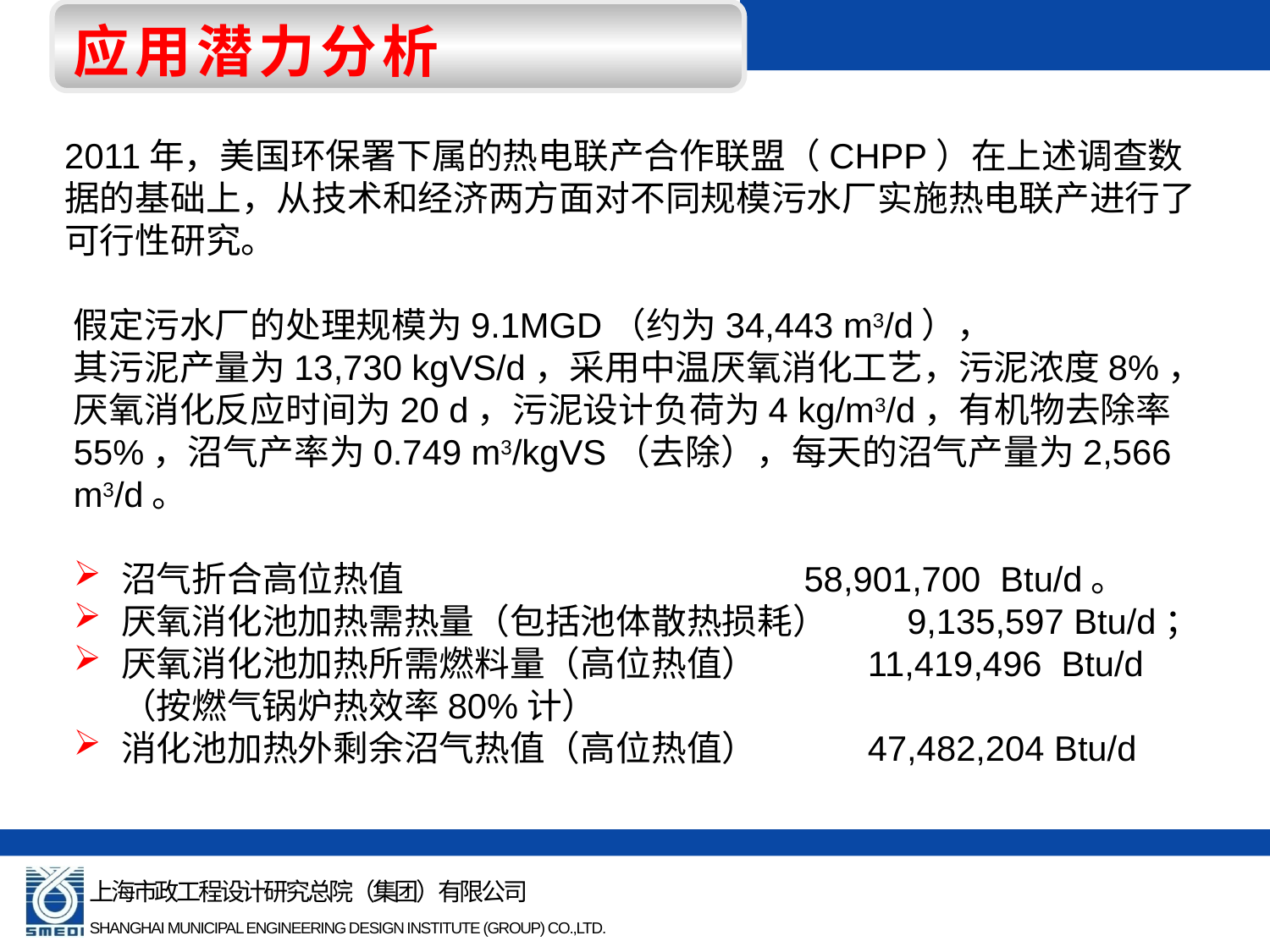

应用潜力分析
2011年，美国环保署下属的热电联产合作联盟（CHPP）在上述调查数据的基础上，从技术和经济两方面对不同规模污水厂实施热电联产进行了可行性研究。
假定污水厂的处理规模为9.1MGD（约为34,443 m3/d），
其污泥产量为13,730 kgVS/d，采用中温厌氧消化工艺，污泥浓度8%，厌氧消化反应时间为20 d，污泥设计负荷为4 kg/m3/d，有机物去除率55%，沼气产率为0.749 m3/kgVS（去除），每天的沼气产量为2,566 m3/d。

沼气折合高位热值                                                  58,901,700  Btu/d。
厌氧消化池加热需热量（包括池体散热损耗）         9,135,597 Btu/d；
厌氧消化池加热所需燃料量（高位热值）             11,419,496  Btu/d（按燃气锅炉热效率80%计）
消化池加热外剩余沼气热值（高位热值）             47,482,204 Btu/d